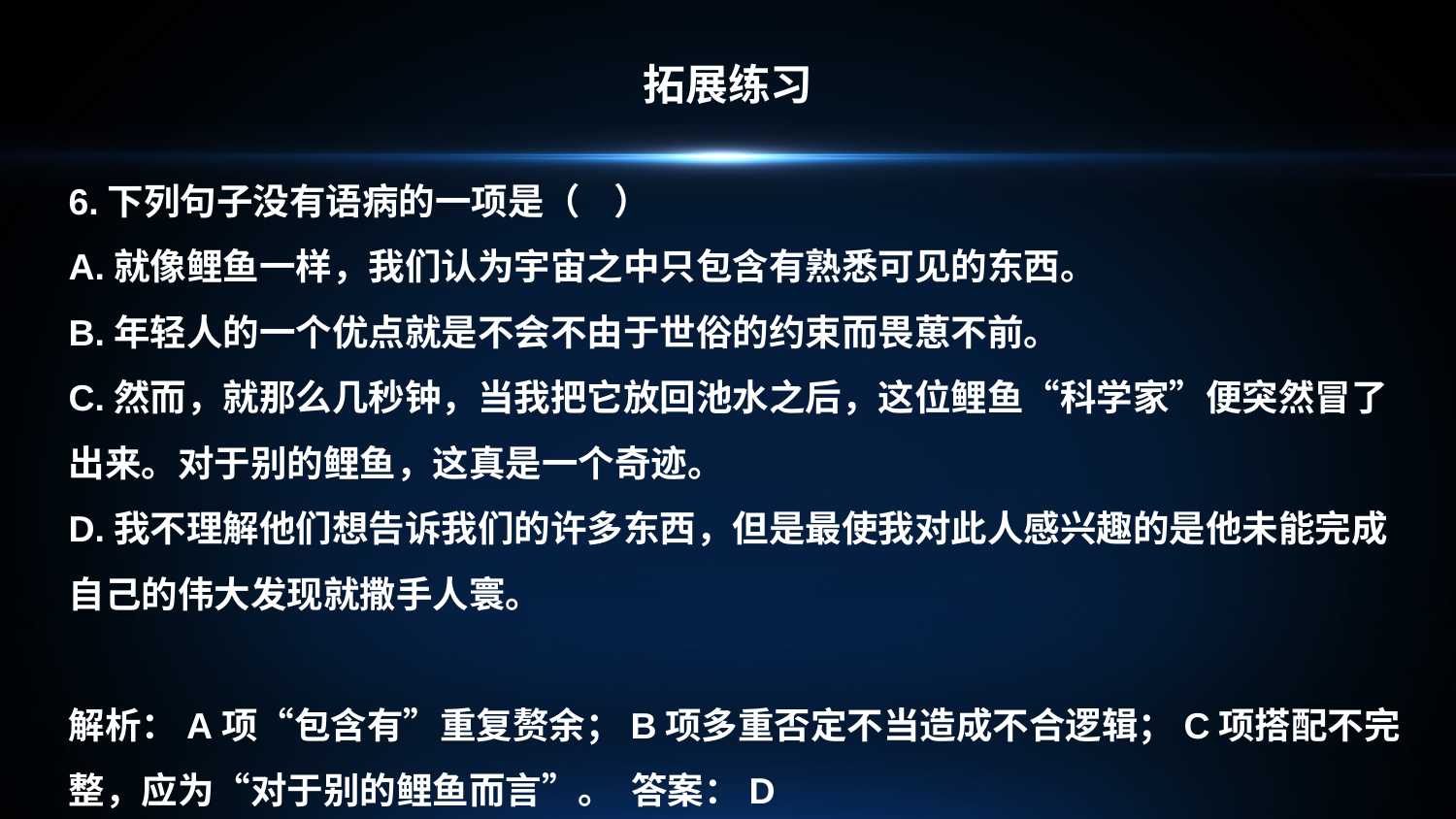

拓展练习
6.下列句子没有语病的一项是（    ）
A.就像鲤鱼一样，我们认为宇宙之中只包含有熟悉可见的东西。
B.年轻人的一个优点就是不会不由于世俗的约束而畏葸不前。
C.然而，就那么几秒钟，当我把它放回池水之后，这位鲤鱼“科学家”便突然冒了出来。对于别的鲤鱼，这真是一个奇迹。
D.我不理解他们想告诉我们的许多东西，但是最使我对此人感兴趣的是他未能完成自己的伟大发现就撒手人寰。

解析：A项“包含有”重复赘余；B项多重否定不当造成不合逻辑；C项搭配不完整，应为“对于别的鲤鱼而言”。  答案：D